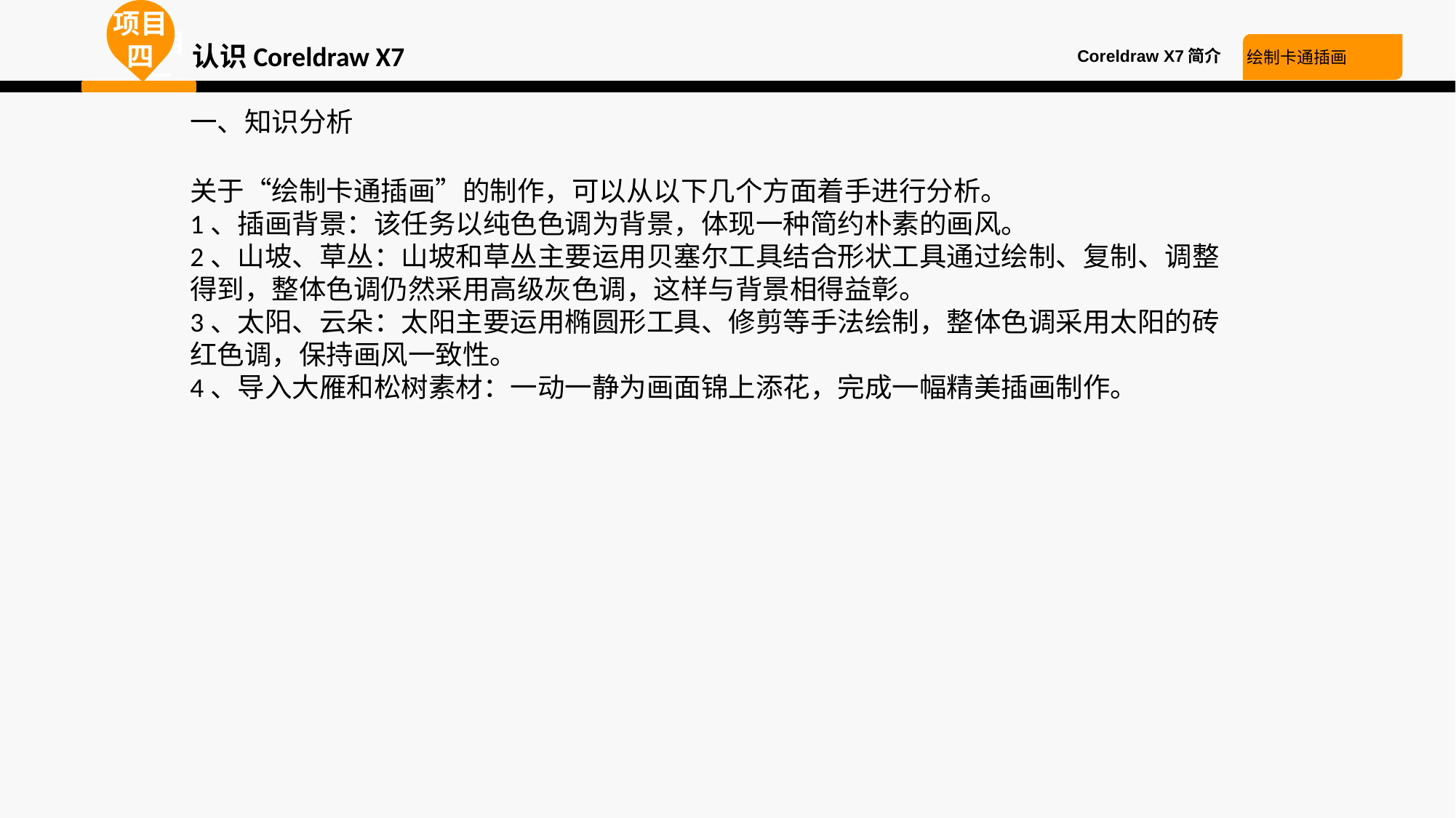

项目四

项目一
项目一
认识Coreldraw X7

Coreldraw X7简介
绘制卡通插画
一、知识分析
关于“绘制卡通插画”的制作，可以从以下几个方面着手进行分析。
1、插画背景：该任务以纯色色调为背景，体现一种简约朴素的画风。
2、山坡、草丛：山坡和草丛主要运用贝塞尔工具结合形状工具通过绘制、复制、调整得到，整体色调仍然采用高级灰色调，这样与背景相得益彰。
3、太阳、云朵：太阳主要运用椭圆形工具、修剪等手法绘制，整体色调采用太阳的砖红色调，保持画风一致性。
4、导入大雁和松树素材：一动一静为画面锦上添花，完成一幅精美插画制作。